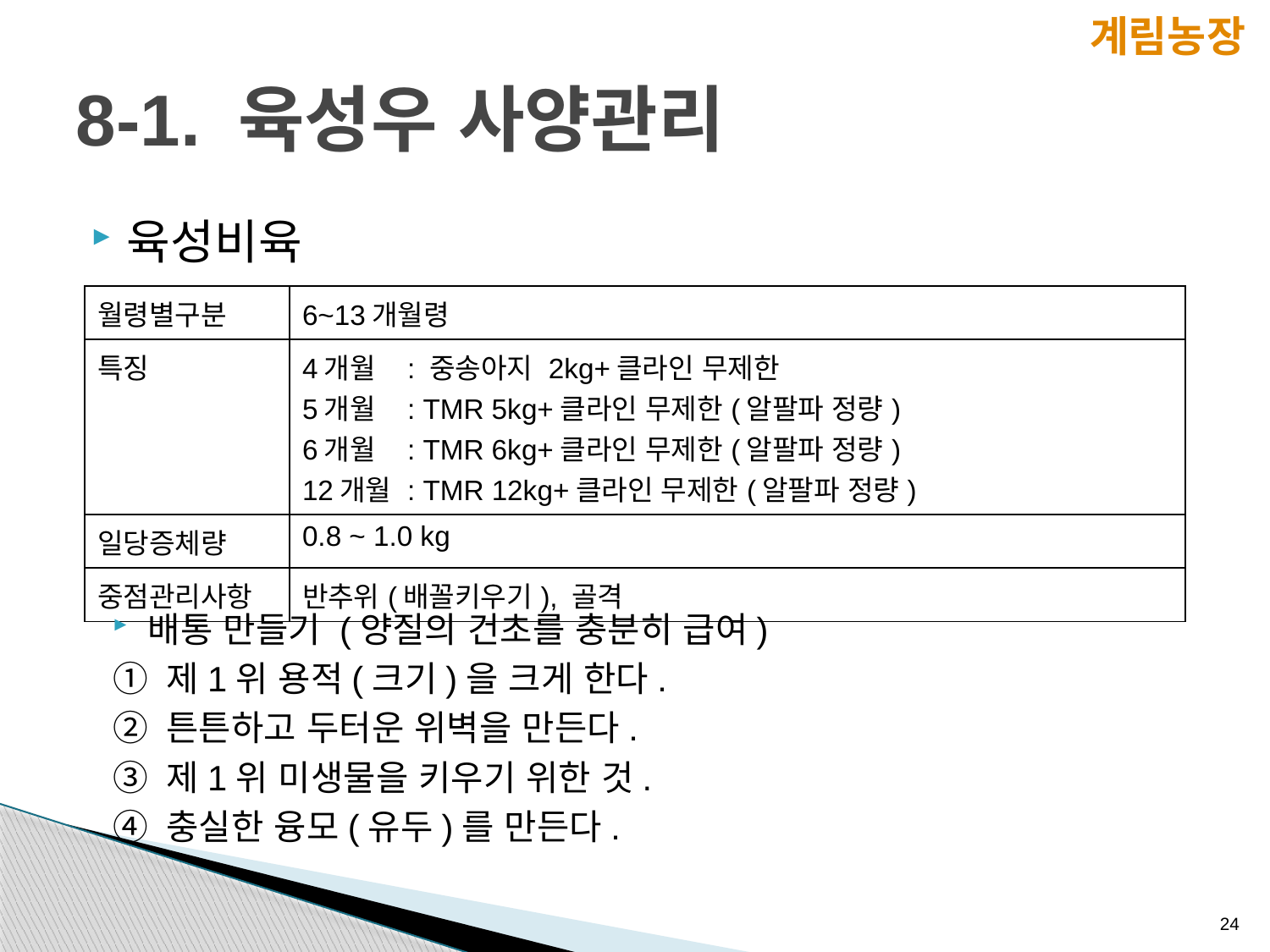

계림농장
# 8-1. 육성우 사양관리
육성비육
| 월령별구분 | 6~13개월령 |
| --- | --- |
| 특징 | 4개월 : 중송아지 2kg+클라인 무제한 5개월 : TMR 5kg+클라인 무제한(알팔파 정량) 6개월 : TMR 6kg+클라인 무제한(알팔파 정량) 12개월 : TMR 12kg+클라인 무제한(알팔파 정량) |
| 일당증체량 | 0.8 ~ 1.0 kg |
| 중점관리사항 | 반추위(배꼴키우기), 골격 |
배통 만들기 (양질의 건초를 충분히 급여)
① 제1위 용적(크기)을 크게 한다.
② 튼튼하고 두터운 위벽을 만든다.
③ 제1위 미생물을 키우기 위한 것.
④ 충실한 융모(유두)를 만든다.

24